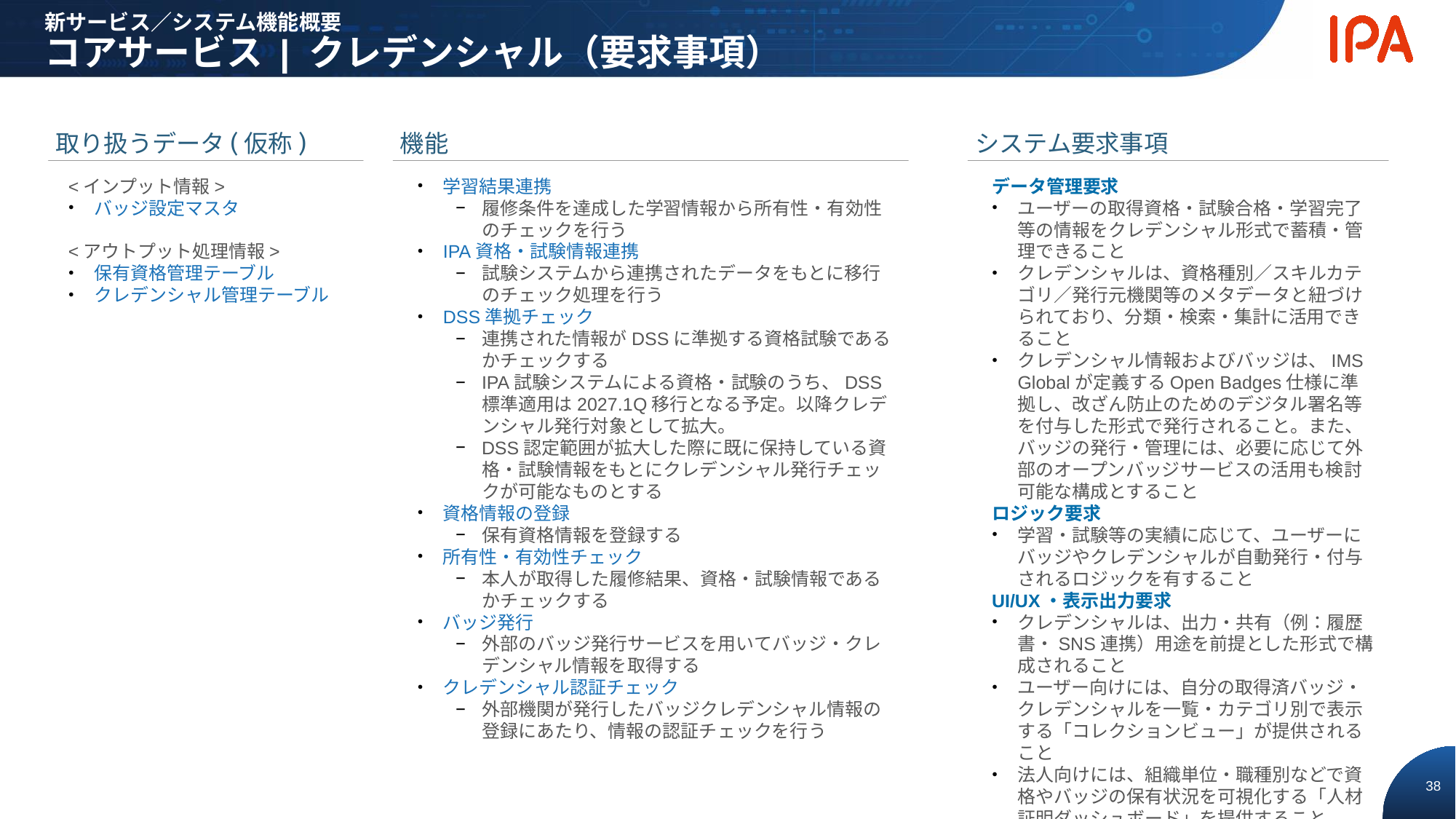

新サービス／システム機能概要
コアサービス | クレデンシャル（要求事項）
取り扱うデータ(仮称)
機能
システム要求事項
<インプット情報>
バッジ設定マスタ

<アウトプット処理情報>
保有資格管理テーブル
クレデンシャル管理テーブル
学習結果連携
履修条件を達成した学習情報から所有性・有効性のチェックを行う
IPA資格・試験情報連携
試験システムから連携されたデータをもとに移行のチェック処理を行う
DSS準拠チェック
連携された情報がDSSに準拠する資格試験であるかチェックする
IPA試験システムによる資格・試験のうち、DSS標準適用は2027.1Q移行となる予定。以降クレデンシャル発行対象として拡大。
DSS認定範囲が拡大した際に既に保持している資格・試験情報をもとにクレデンシャル発行チェックが可能なものとする
資格情報の登録
保有資格情報を登録する
所有性・有効性チェック
本人が取得した履修結果、資格・試験情報であるかチェックする
バッジ発行
外部のバッジ発行サービスを用いてバッジ・クレデンシャル情報を取得する
クレデンシャル認証チェック
外部機関が発行したバッジクレデンシャル情報の登録にあたり、情報の認証チェックを行う
データ管理要求
ユーザーの取得資格・試験合格・学習完了等の情報をクレデンシャル形式で蓄積・管理できること
クレデンシャルは、資格種別／スキルカテゴリ／発行元機関等のメタデータと紐づけられており、分類・検索・集計に活用できること
クレデンシャル情報およびバッジは、IMS Globalが定義するOpen Badges仕様に準拠し、改ざん防止のためのデジタル署名等を付与した形式で発行されること。また、バッジの発行・管理には、必要に応じて外部のオープンバッジサービスの活用も検討可能な構成とすること
ロジック要求
学習・試験等の実績に応じて、ユーザーにバッジやクレデンシャルが自動発行・付与されるロジックを有すること
UI/UX・表示出力要求
クレデンシャルは、出力・共有（例：履歴書・SNS連携）用途を前提とした形式で構成されること
ユーザー向けには、自分の取得済バッジ・クレデンシャルを一覧・カテゴリ別で表示する「コレクションビュー」が提供されること
法人向けには、組織単位・職種別などで資格やバッジの保有状況を可視化する「人材証明ダッシュボード」を提供すること